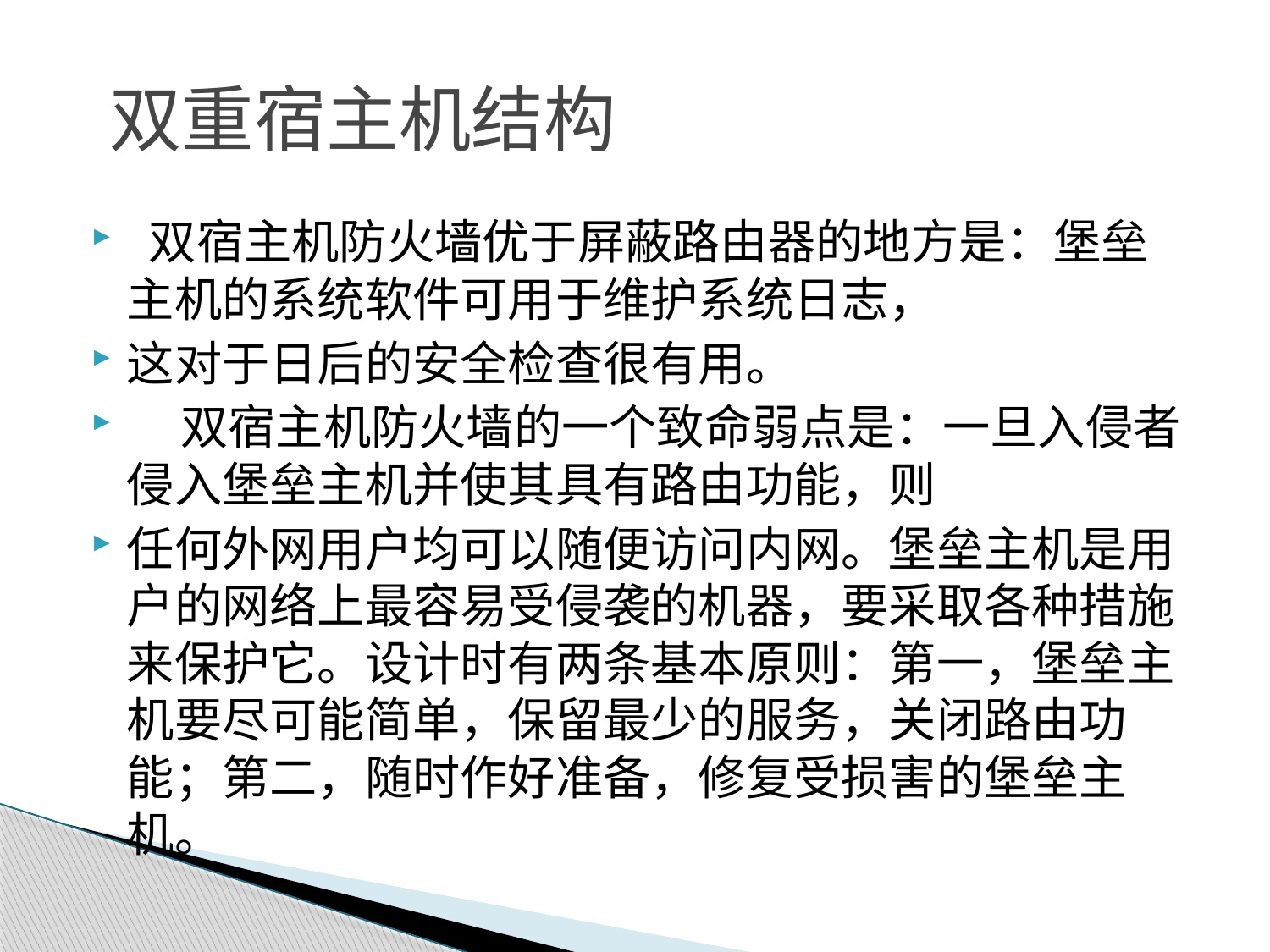

# 双重宿主机结构
 双宿主机防火墙优于屏蔽路由器的地方是：堡垒主机的系统软件可用于维护系统日志，
这对于日后的安全检查很有用。
    双宿主机防火墙的一个致命弱点是：一旦入侵者侵入堡垒主机并使其具有路由功能，则
任何外网用户均可以随便访问内网。堡垒主机是用户的网络上最容易受侵袭的机器，要采取各种措施来保护它。设计时有两条基本原则：第一，堡垒主机要尽可能简单，保留最少的服务，关闭路由功能；第二，随时作好准备，修复受损害的堡垒主机。